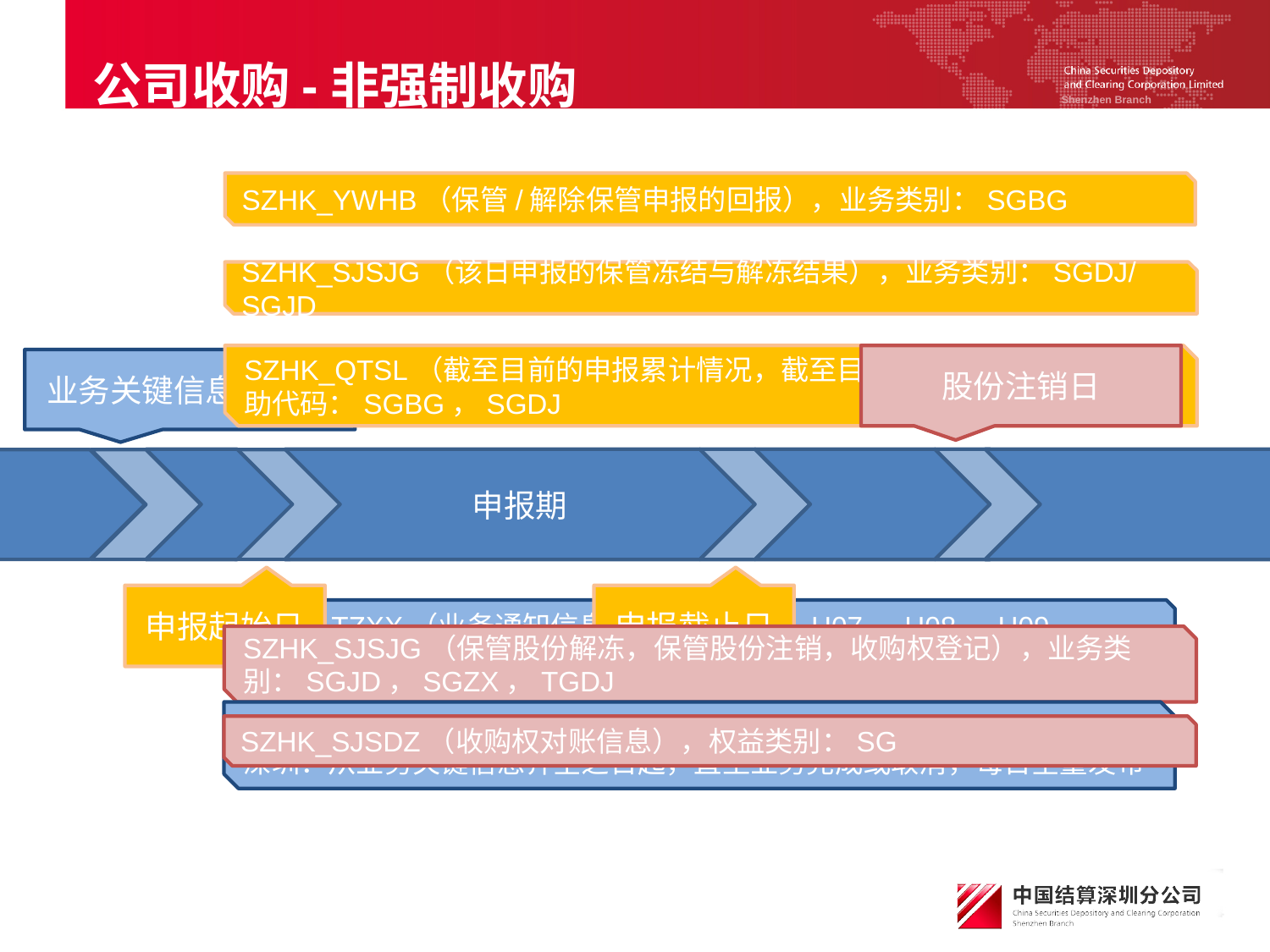

公司收购-非强制收购
SZHK_YWHB（保管/解除保管申报的回报），业务类别：SGBG
SZHK_SJSJG（该日申报的保管冻结与解冻结果），业务类别：SGDJ/SGJD
SZHK_QTSL（截至目前的申报累计情况，截至目前的保管冻结情况），辅助代码：SGBG，SGDJ
股份注销日
业务关键信息齐全日

申报期

申报起始日
申报截止日
SZHK_TZXX（业务通知信息），通知类别：H07，H08，H09
SZHK_SJSJG（保管股份解冻，保管股份注销，收购权登记），业务类别：SGJD，SGZX，TGDJ
上海：新增、变更、删除时发布
深圳：从业务关键信息齐全之日起，直至业务完成或取消，每日全量发布
SZHK_SJSDZ（收购权对账信息），权益类别：SG